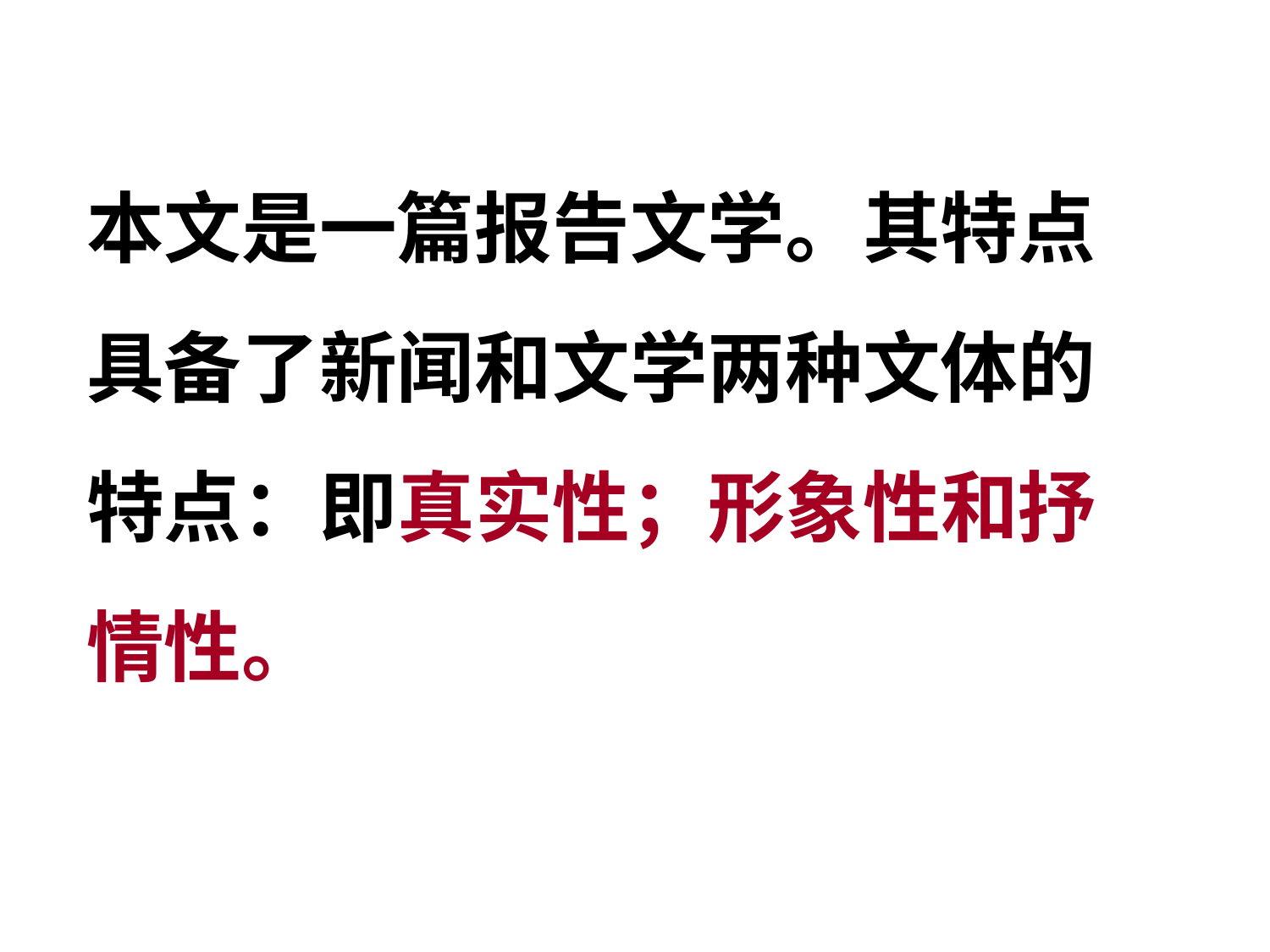

本文是一篇报告文学。其特点具备了新闻和文学两种文体的特点：即真实性；形象性和抒情性。